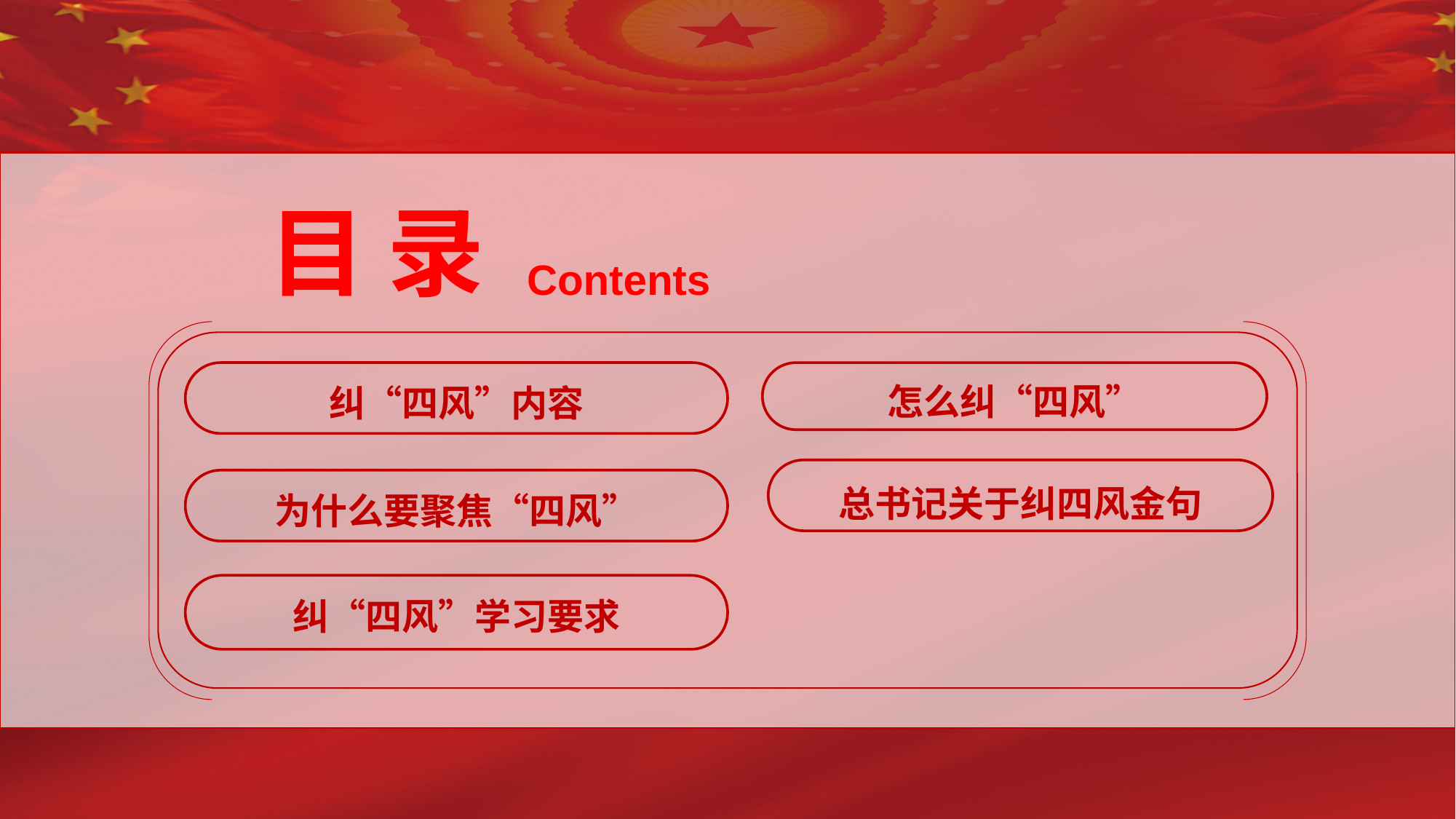

目 录
 Contents

纠“四风”内容

怎么纠“四风”

总书记关于纠四风金句

为什么要聚焦“四风”

纠“四风”学习要求